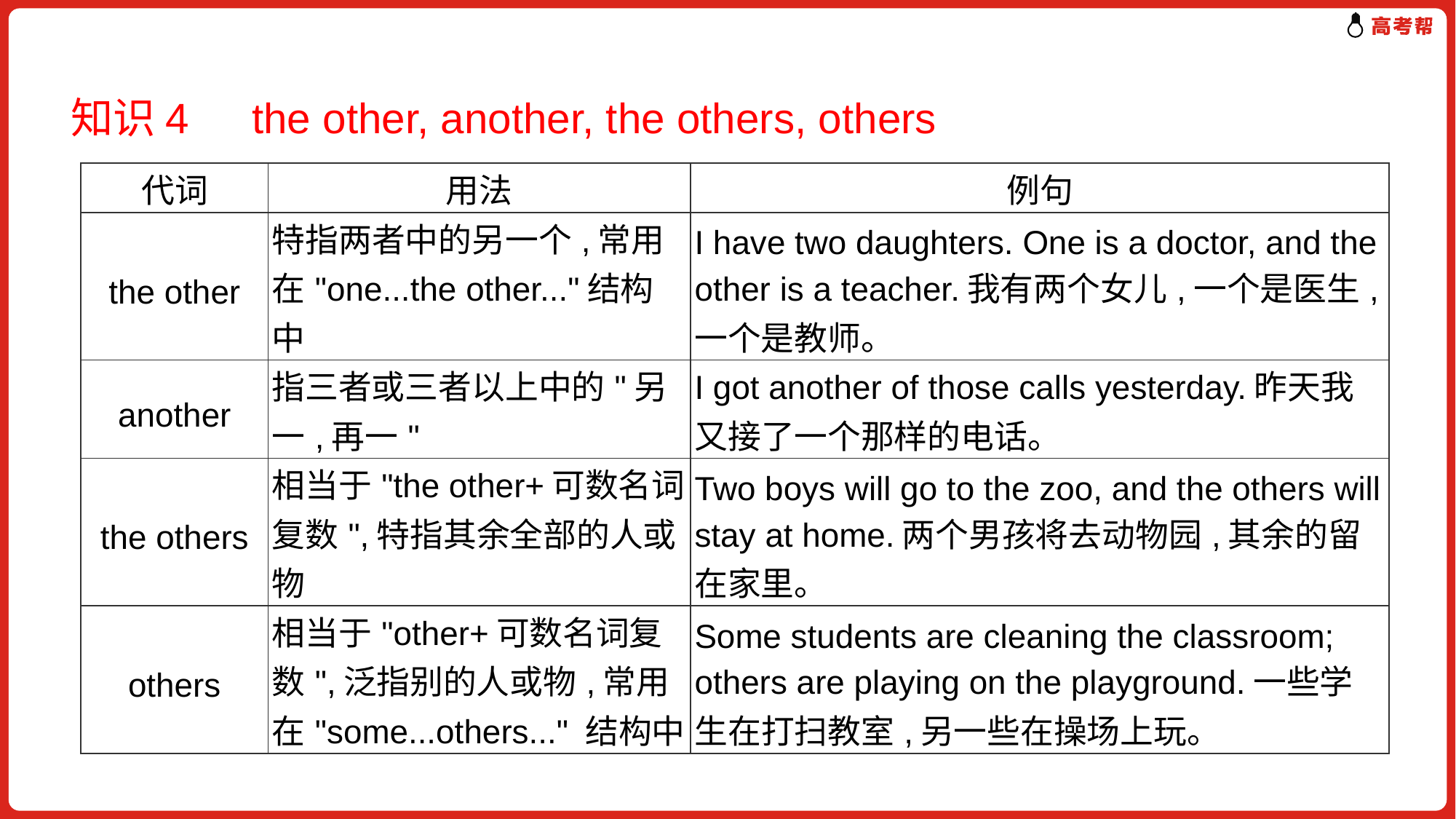

知识4　the other, another, the others, others

| 代词 | 用法 | 例句 |
| --- | --- | --- |
| the other | 特指两者中的另一个,常用在"one...the other..."结构中 | I have two daughters. One is a doctor, and the other is a teacher.我有两个女儿,一个是医生,一个是教师。 |
| another | 指三者或三者以上中的"另一,再一" | I got another of those calls yesterday.昨天我又接了一个那样的电话。 |
| the others | 相当于"the other+可数名词复数",特指其余全部的人或物 | Two boys will go to the zoo, and the others will stay at home.两个男孩将去动物园,其余的留在家里。 |
| others | 相当于"other+可数名词复数",泛指别的人或物,常用在"some...others..." 结构中 | Some students are cleaning the classroom; others are playing on the playground.一些学生在打扫教室,另一些在操场上玩。 |